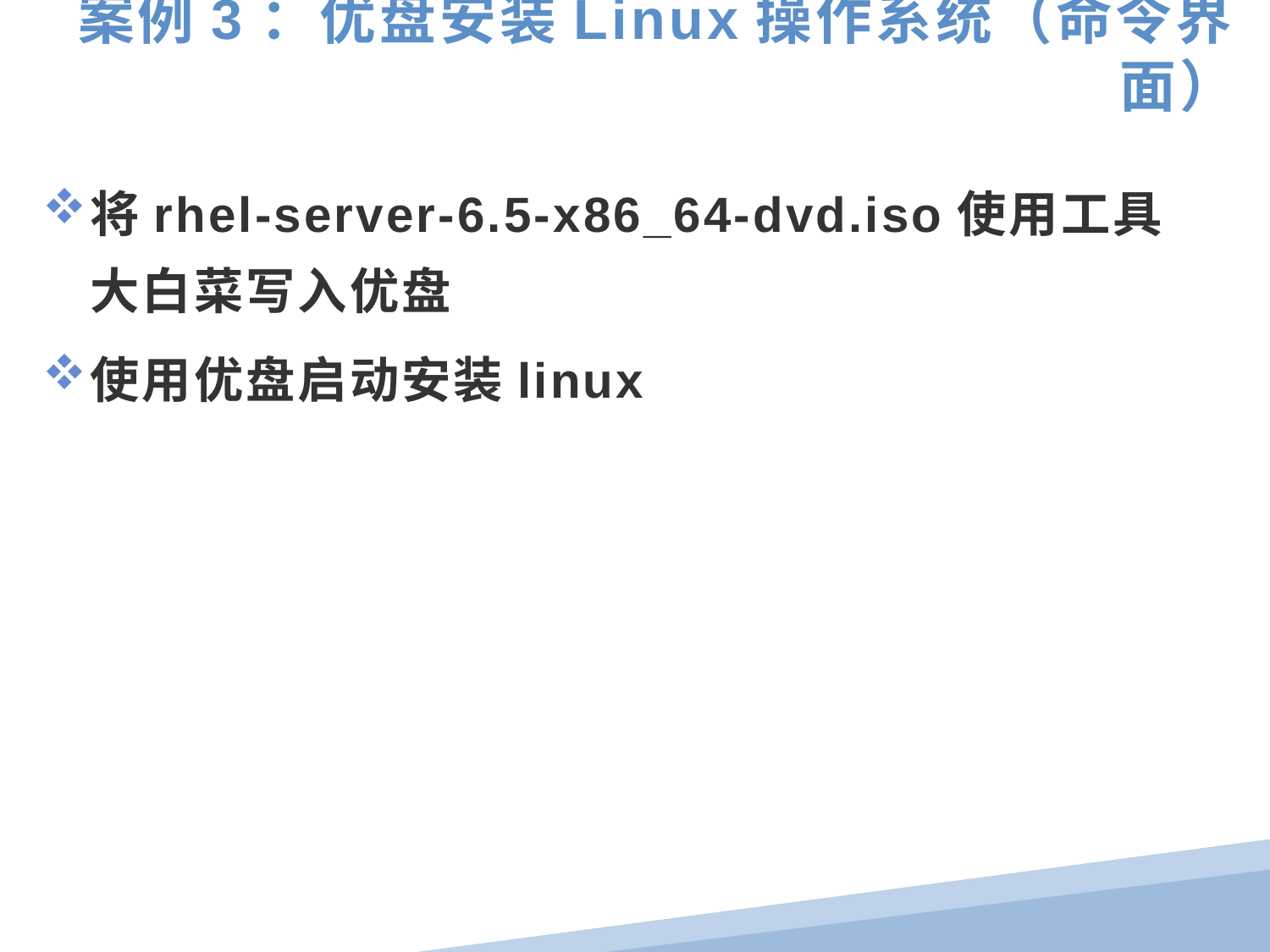

案例3：优盘安装Linux操作系统（命令界面）
将rhel-server-6.5-x86_64-dvd.iso使用工具大白菜写入优盘
使用优盘启动安装linux